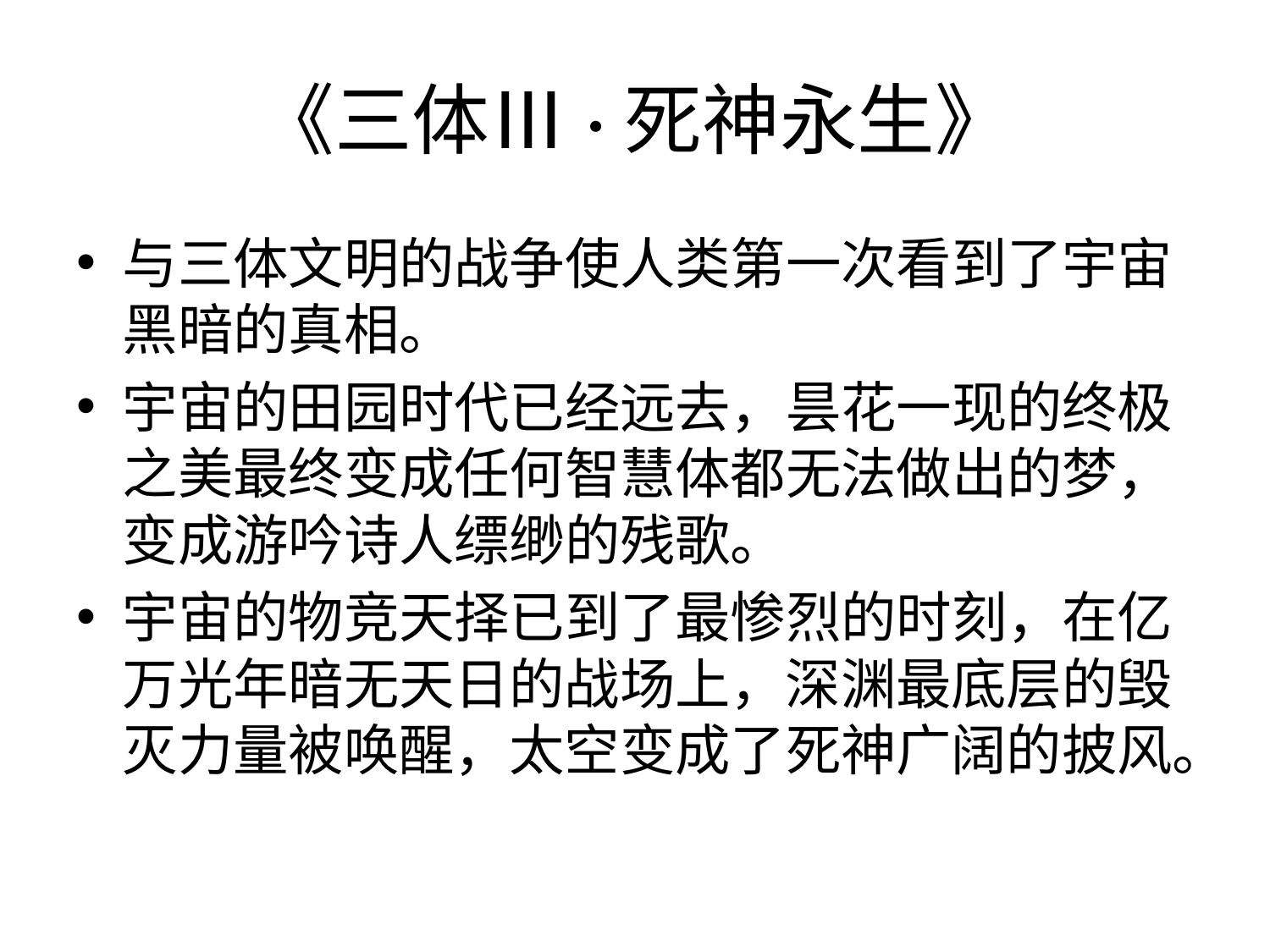

# 《三体Ⅲ·死神永生》
与三体文明的战争使人类第一次看到了宇宙黑暗的真相。
宇宙的田园时代已经远去，昙花一现的终极之美最终变成任何智慧体都无法做出的梦，变成游吟诗人缥缈的残歌。
宇宙的物竞天择已到了最惨烈的时刻，在亿万光年暗无天日的战场上，深渊最底层的毁灭力量被唤醒，太空变成了死神广阔的披风。